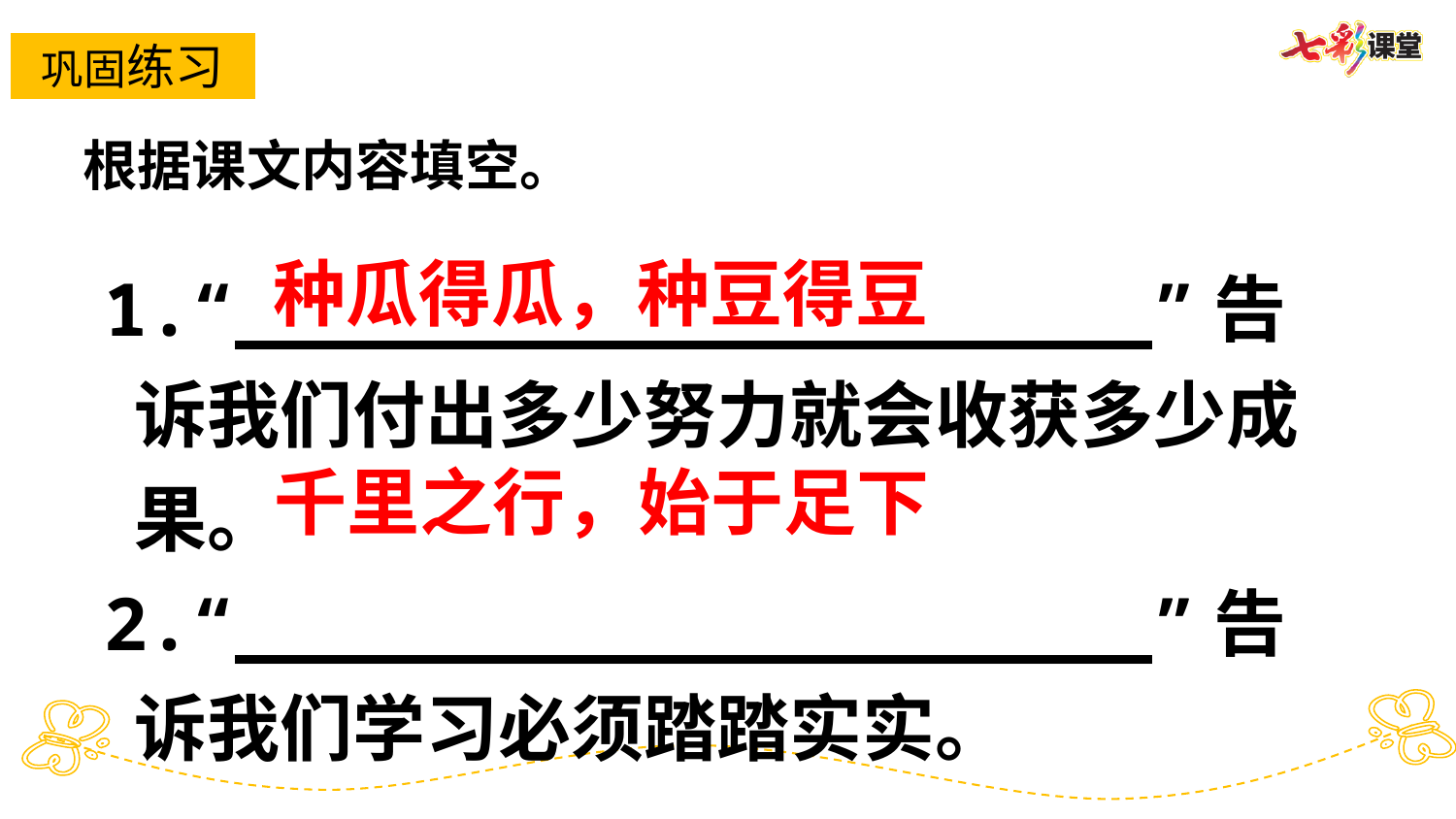

巩固练习
根据课文内容填空。
1.“_____________________”告诉我们付出多少努力就会收获多少成果。
2.“_____________________”告诉我们学习必须踏踏实实。
种瓜得瓜，种豆得豆
千里之行，始于足下